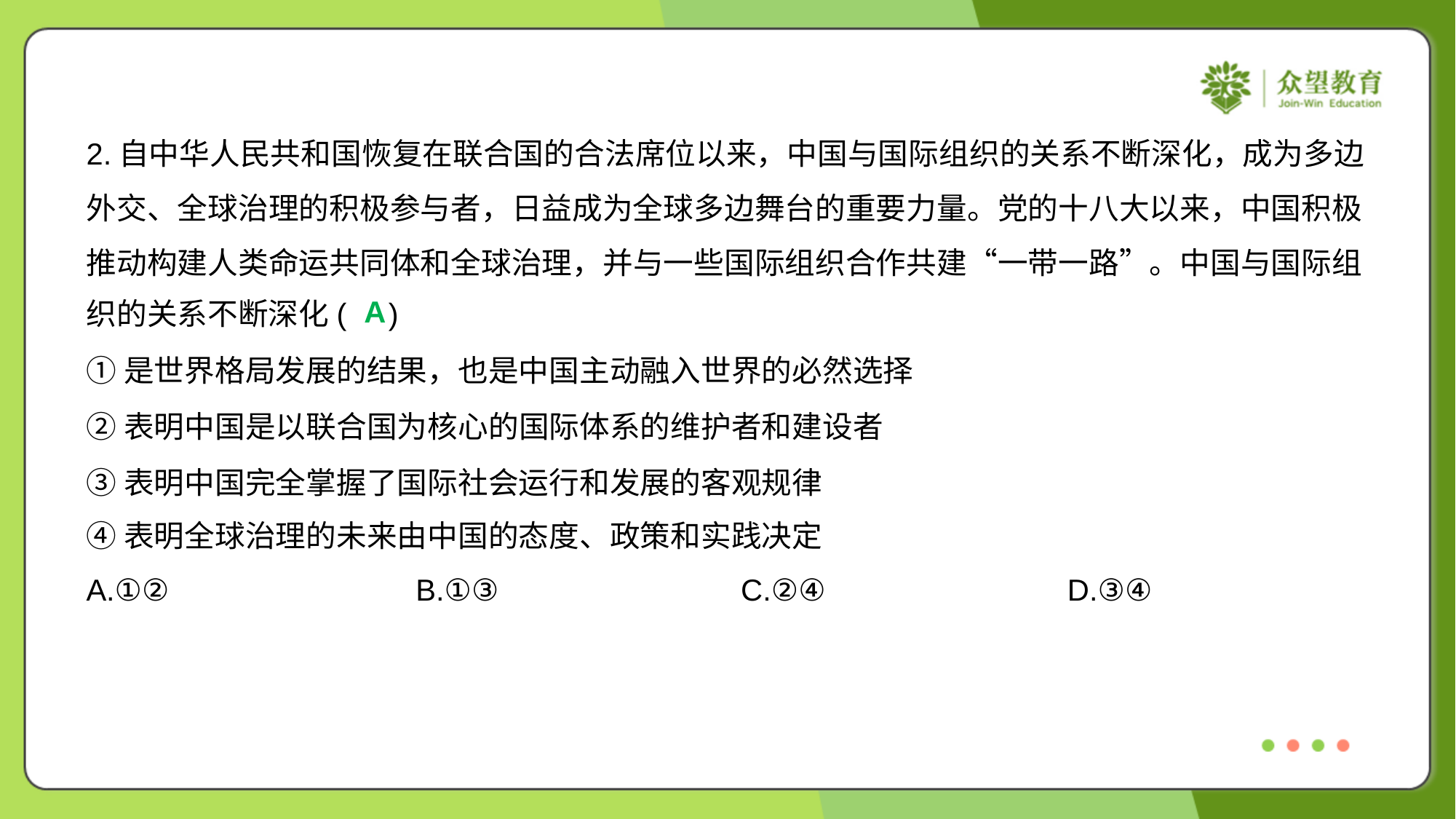

2.自中华人民共和国恢复在联合国的合法席位以来，中国与国际组织的关系不断深化，成为多边
外交、全球治理的积极参与者，日益成为全球多边舞台的重要力量。党的十八大以来，中国积极
推动构建人类命运共同体和全球治理，并与一些国际组织合作共建“一带一路”。中国与国际组
织的关系不断深化(     )
A
①是世界格局发展的结果，也是中国主动融入世界的必然选择
②表明中国是以联合国为核心的国际体系的维护者和建设者
③表明中国完全掌握了国际社会运行和发展的客观规律
④表明全球治理的未来由中国的态度、政策和实践决定
A.①②	B.①③	C.②④	D.③④